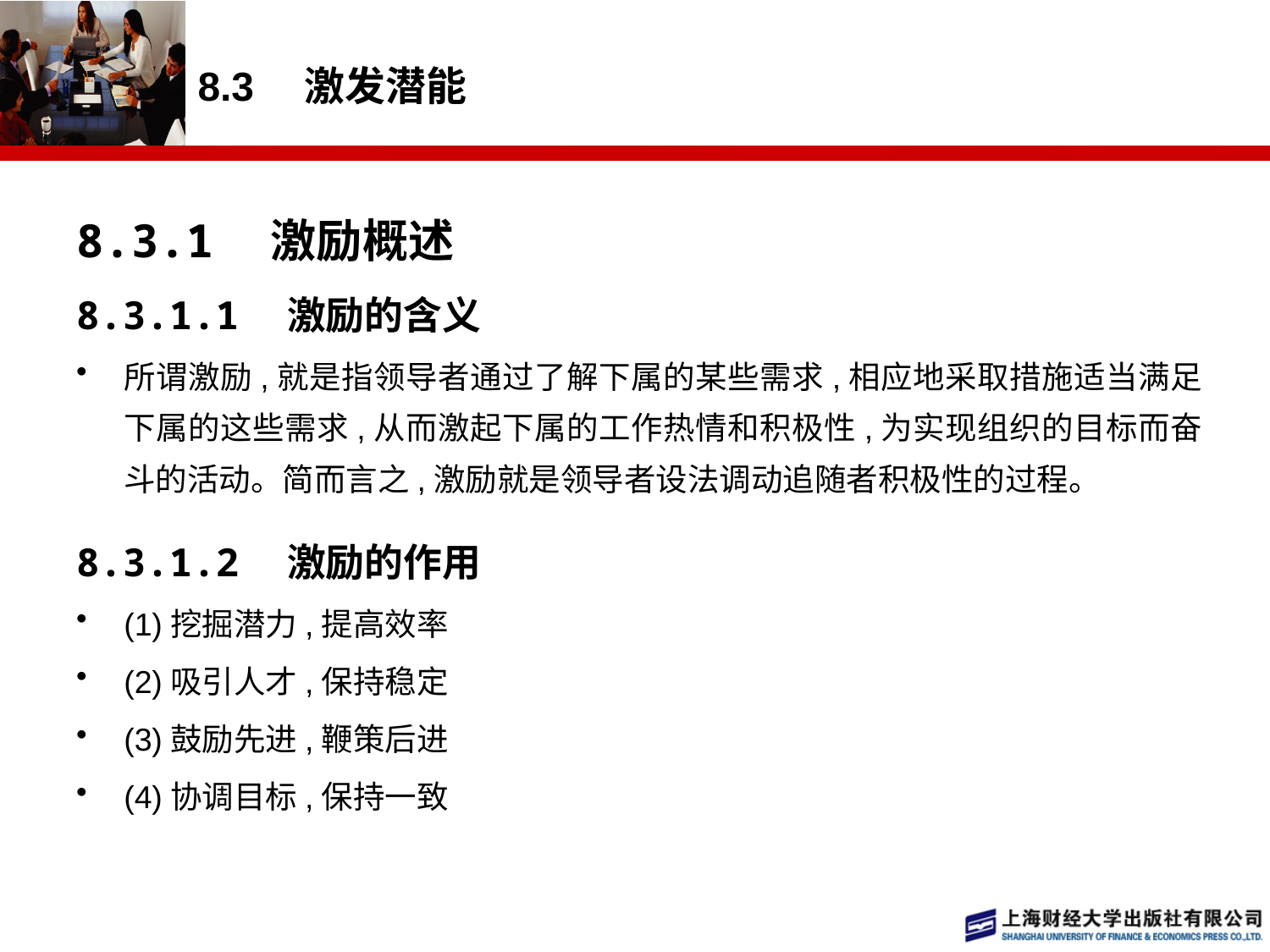

# 8.3　激发潜能
8.3.1　激励概述
8.3.1.1　激励的含义
所谓激励,就是指领导者通过了解下属的某些需求,相应地采取措施适当满足下属的这些需求,从而激起下属的工作热情和积极性,为实现组织的目标而奋斗的活动。简而言之,激励就是领导者设法调动追随者积极性的过程。

8.3.1.2　激励的作用
(1)挖掘潜力,提高效率
(2)吸引人才,保持稳定
(3)鼓励先进,鞭策后进
(4)协调目标,保持一致